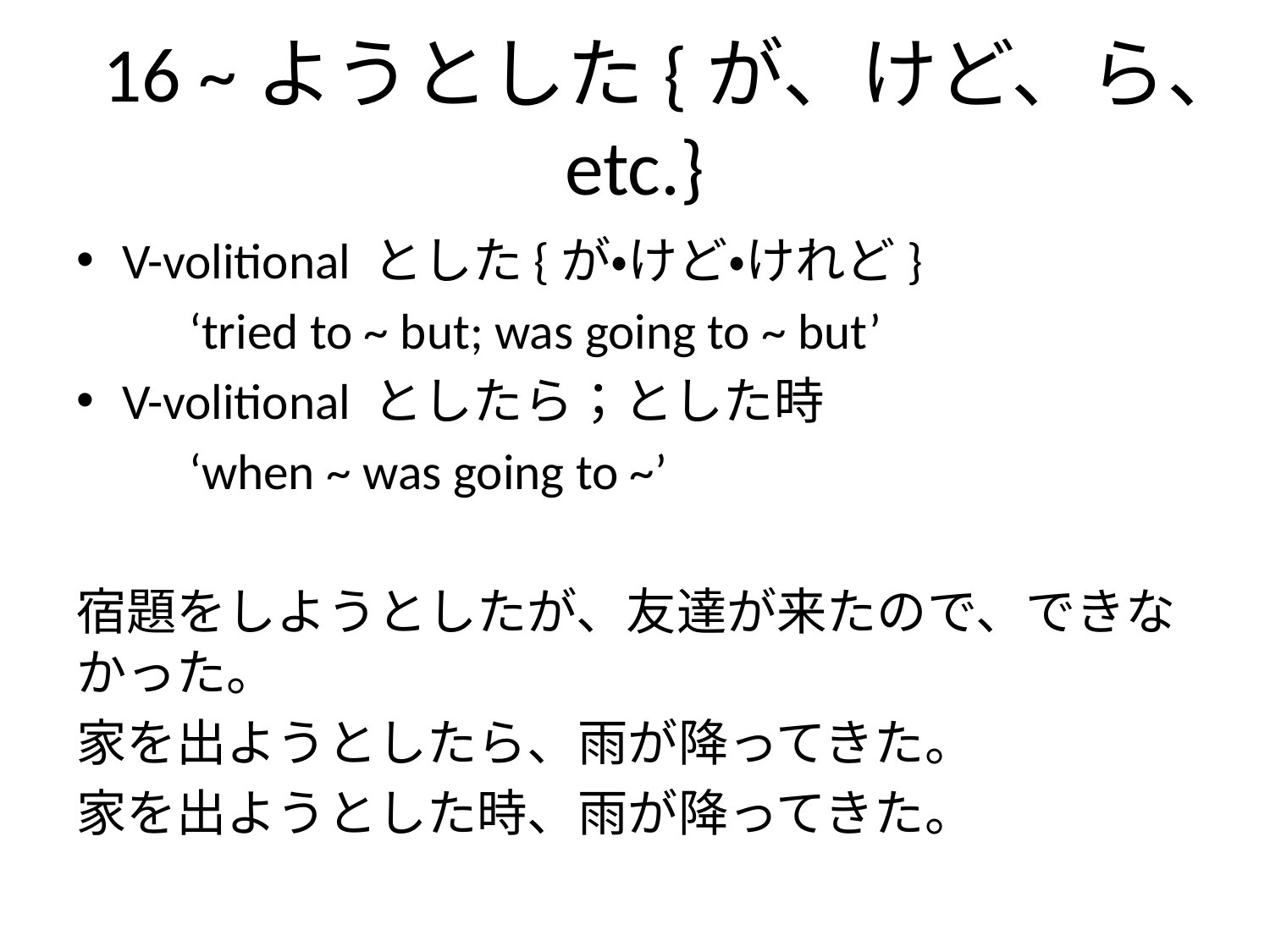

# 16 ~ようとした{が、けど、ら、etc.}
V-volitional とした{が・けど・けれど}
			‘tried to ~ but; was going to ~ but’
V-volitional としたら；とした時
			‘when ~ was going to ~’

宿題をしようとしたが、友達が来たので、できなかった。
家を出ようとしたら、雨が降ってきた。
家を出ようとした時、雨が降ってきた。